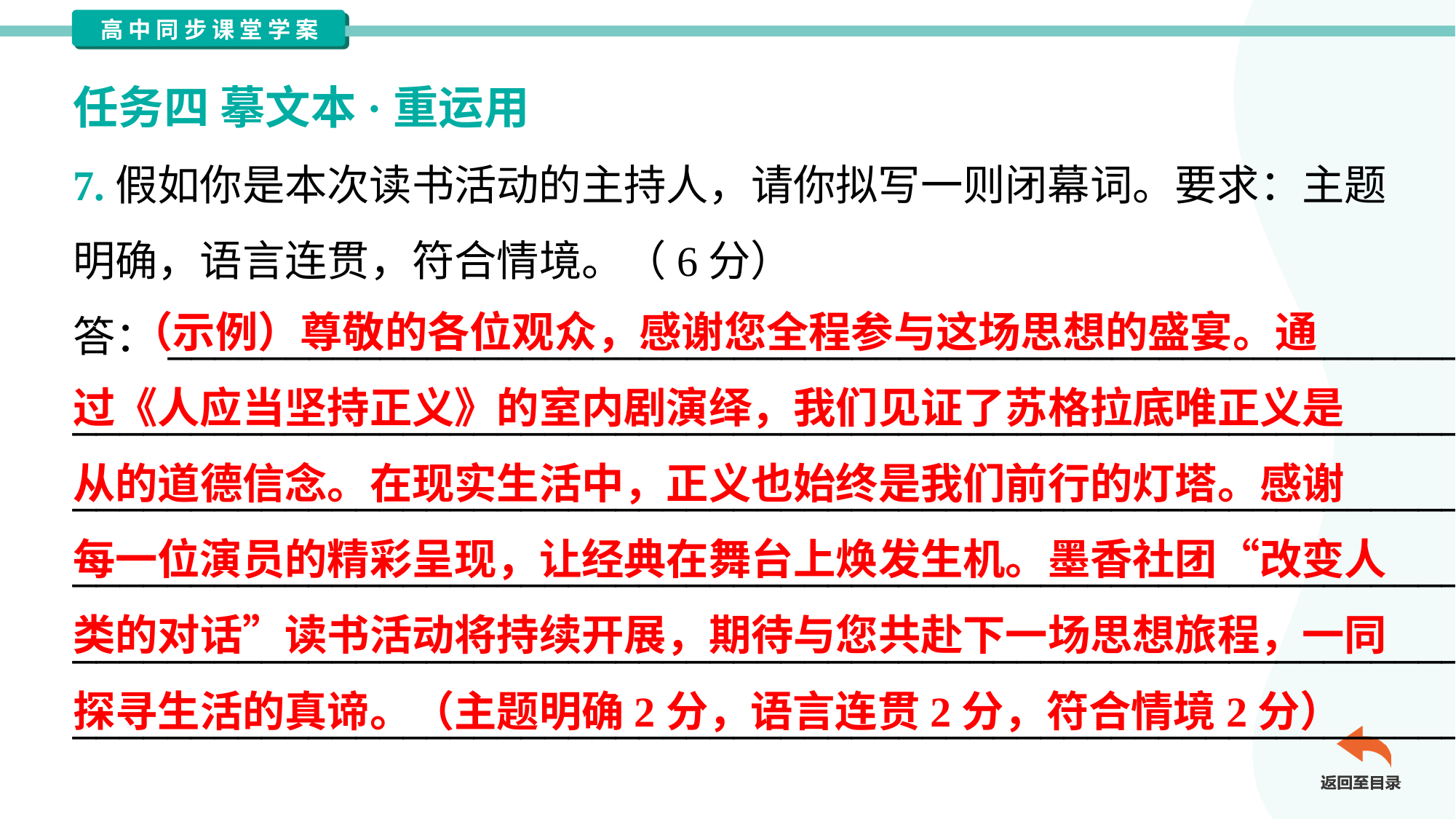

任务四 摹文本·重运用
7.假如你是本次读书活动的主持人，请你拟写一则闭幕词。要求：主题
明确，语言连贯，符合情境。（6分）
答：_________________________________________________________
_____________________________________________________________
_____________________________________________________________
_____________________________________________________________
_____________________________________________________________
_____________________________________________________________
     （示例）尊敬的各位观众，感谢您全程参与这场思想的盛宴。通
过《人应当坚持正义》的室内剧演绎，我们见证了苏格拉底唯正义是
从的道德信念。在现实生活中，正义也始终是我们前行的灯塔。感谢
每一位演员的精彩呈现，让经典在舞台上焕发生机。墨香社团“改变人
类的对话”读书活动将持续开展，期待与您共赴下一场思想旅程，一同
探寻生活的真谛。（主题明确2分，语言连贯2分，符合情境2分）